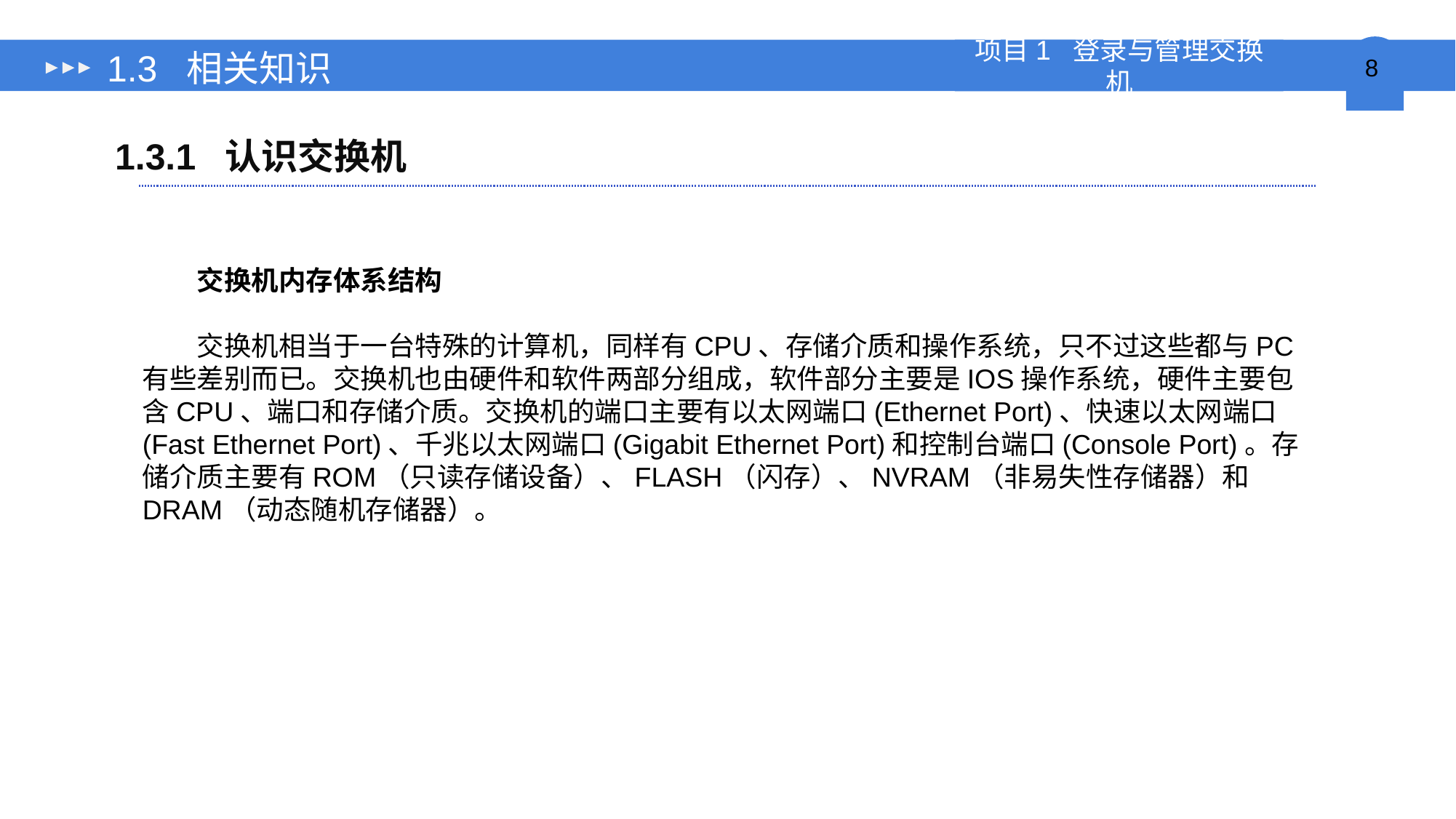

# 1.3  相关知识
1.3.1  认识交换机

交换机内存体系结构

交换机相当于一台特殊的计算机，同样有CPU、存储介质和操作系统，只不过这些都与PC有些差别而已。交换机也由硬件和软件两部分组成，软件部分主要是IOS操作系统，硬件主要包含CPU、端口和存储介质。交换机的端口主要有以太网端口(Ethernet Port)、快速以太网端口(Fast Ethernet Port)、千兆以太网端口(Gigabit Ethernet Port)和控制台端口(Console Port)。存储介质主要有ROM（只读存储设备）、FLASH（闪存）、NVRAM（非易失性存储器）和DRAM（动态随机存储器）。